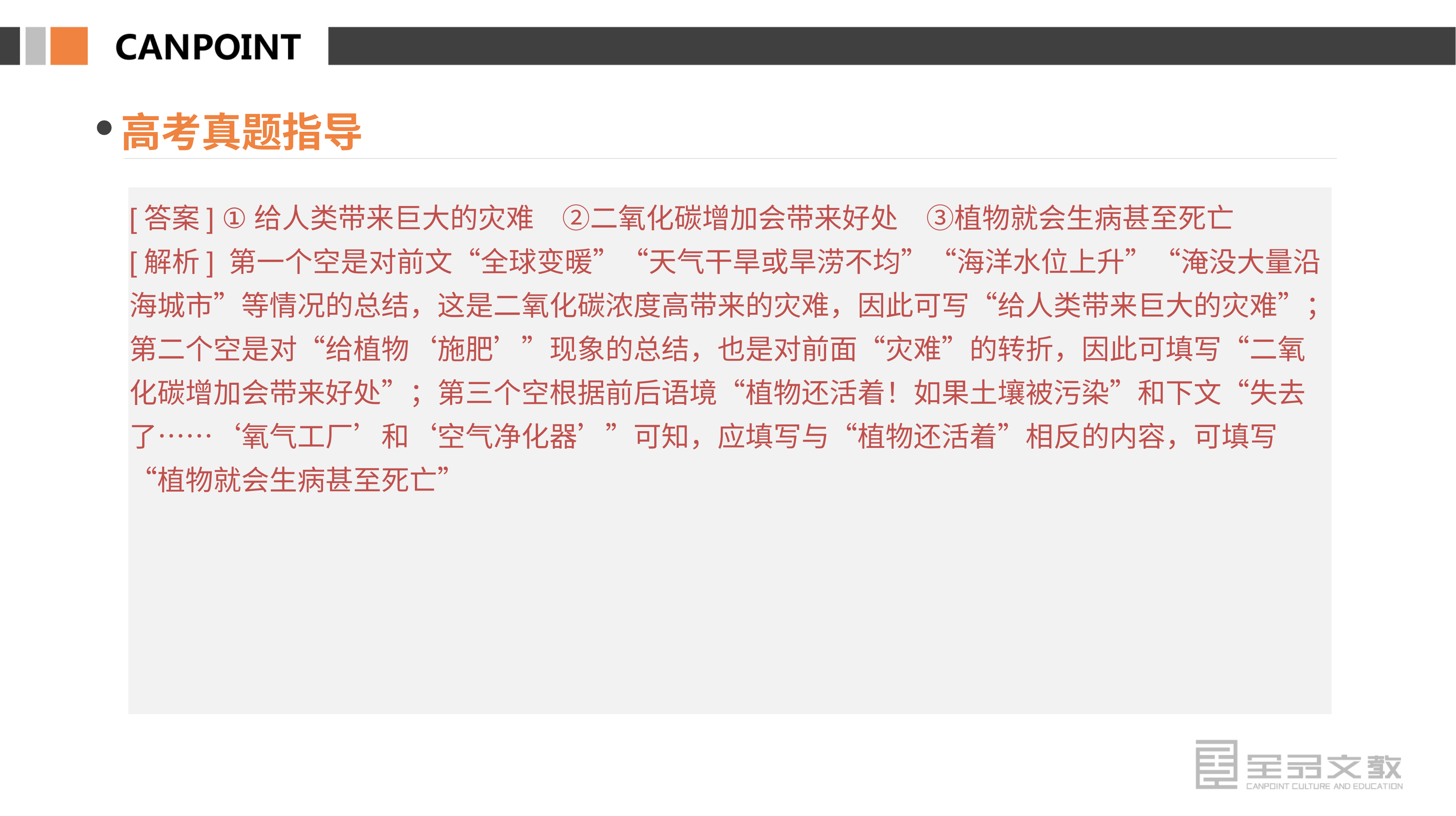

高考真题指导

[答案] ①给人类带来巨大的灾难　②二氧化碳增加会带来好处　③植物就会生病甚至死亡
[解析] 第一个空是对前文“全球变暖”“天气干旱或旱涝不均”“海洋水位上升”“淹没大量沿海城市”等情况的总结，这是二氧化碳浓度高带来的灾难，因此可写“给人类带来巨大的灾难”；第二个空是对“给植物‘施肥’”现象的总结，也是对前面“灾难”的转折，因此可填写“二氧化碳增加会带来好处”；第三个空根据前后语境“植物还活着！如果土壤被污染”和下文“失去了……‘氧气工厂’和‘空气净化器’”可知，应填写与“植物还活着”相反的内容，可填写“植物就会生病甚至死亡”